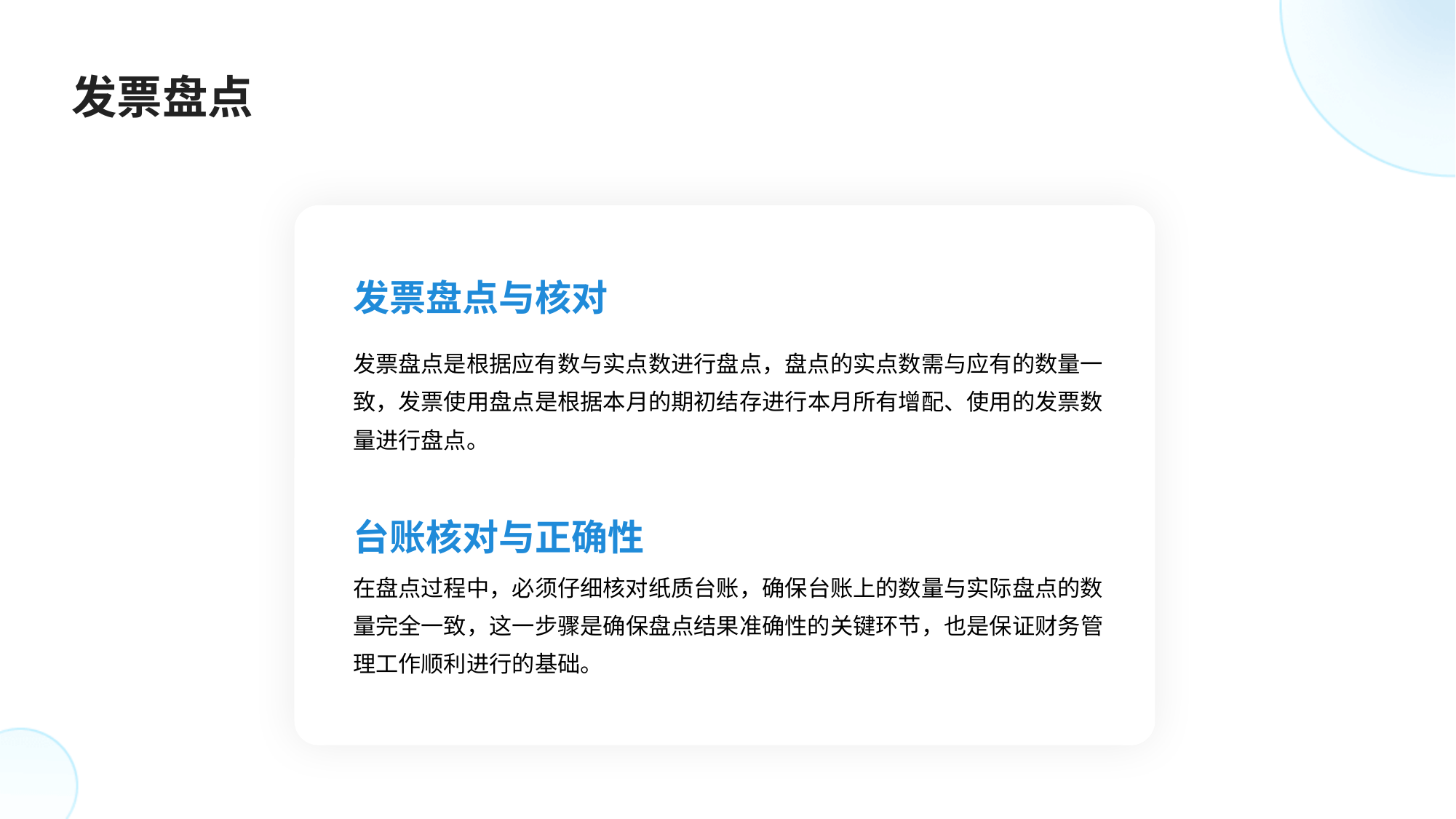

发票盘点

发票盘点与核对
发票盘点是根据应有数与实点数进行盘点，盘点的实点数需与应有的数量一致，发票使用盘点是根据本月的期初结存进行本月所有增配、使用的发票数量进行盘点。
台账核对与正确性
在盘点过程中，必须仔细核对纸质台账，确保台账上的数量与实际盘点的数量完全一致，这一步骤是确保盘点结果准确性的关键环节，也是保证财务管理工作顺利进行的基础。